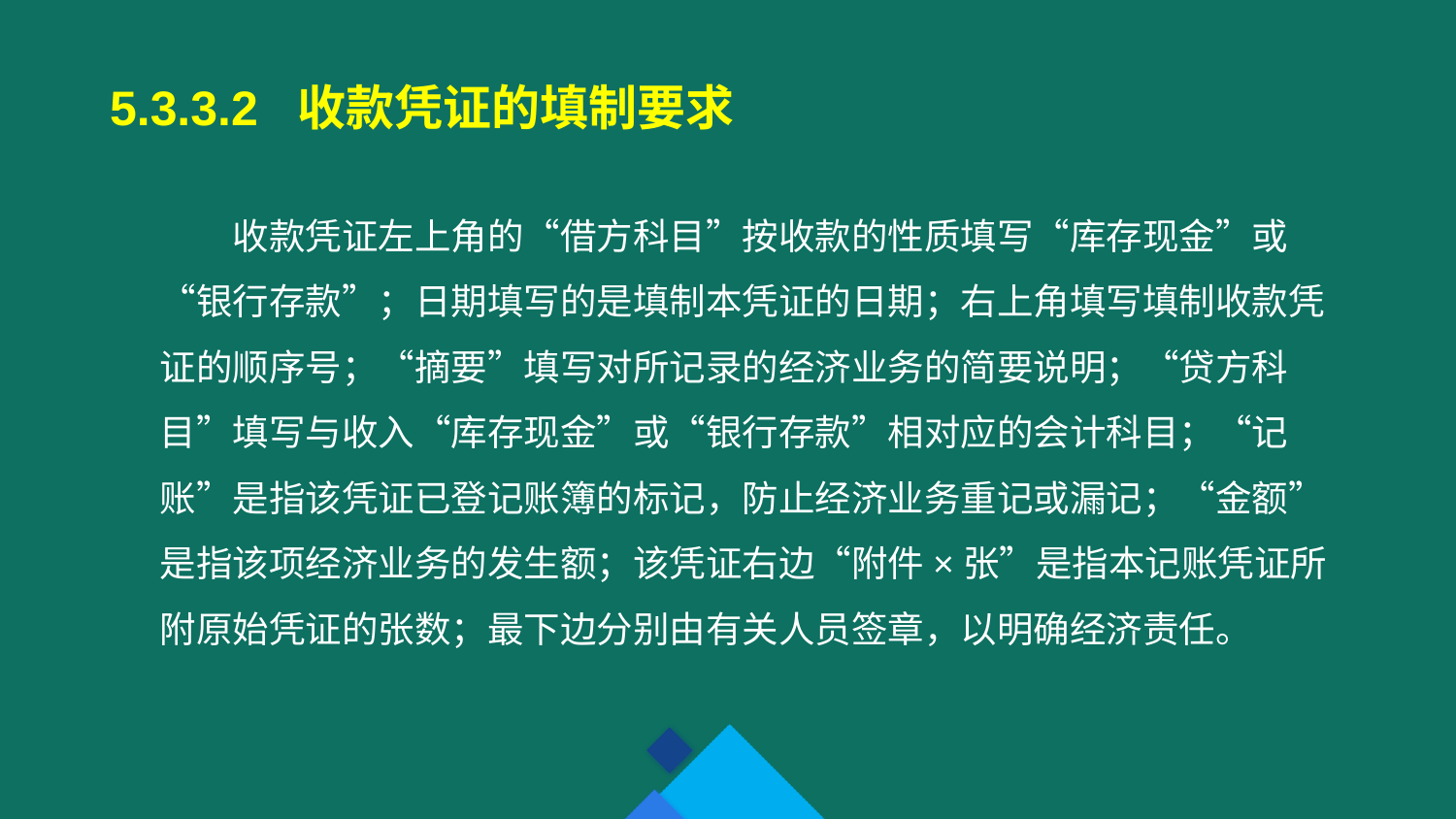

5.3.3.2  收款凭证的填制要求
收款凭证左上角的“借方科目”按收款的性质填写“库存现金”或“银行存款”；日期填写的是填制本凭证的日期；右上角填写填制收款凭证的顺序号；“摘要”填写对所记录的经济业务的简要说明；“贷方科目”填写与收入“库存现金”或“银行存款”相对应的会计科目；“记账”是指该凭证已登记账簿的标记，防止经济业务重记或漏记；“金额”是指该项经济业务的发生额；该凭证右边“附件×张”是指本记账凭证所附原始凭证的张数；最下边分别由有关人员签章，以明确经济责任。